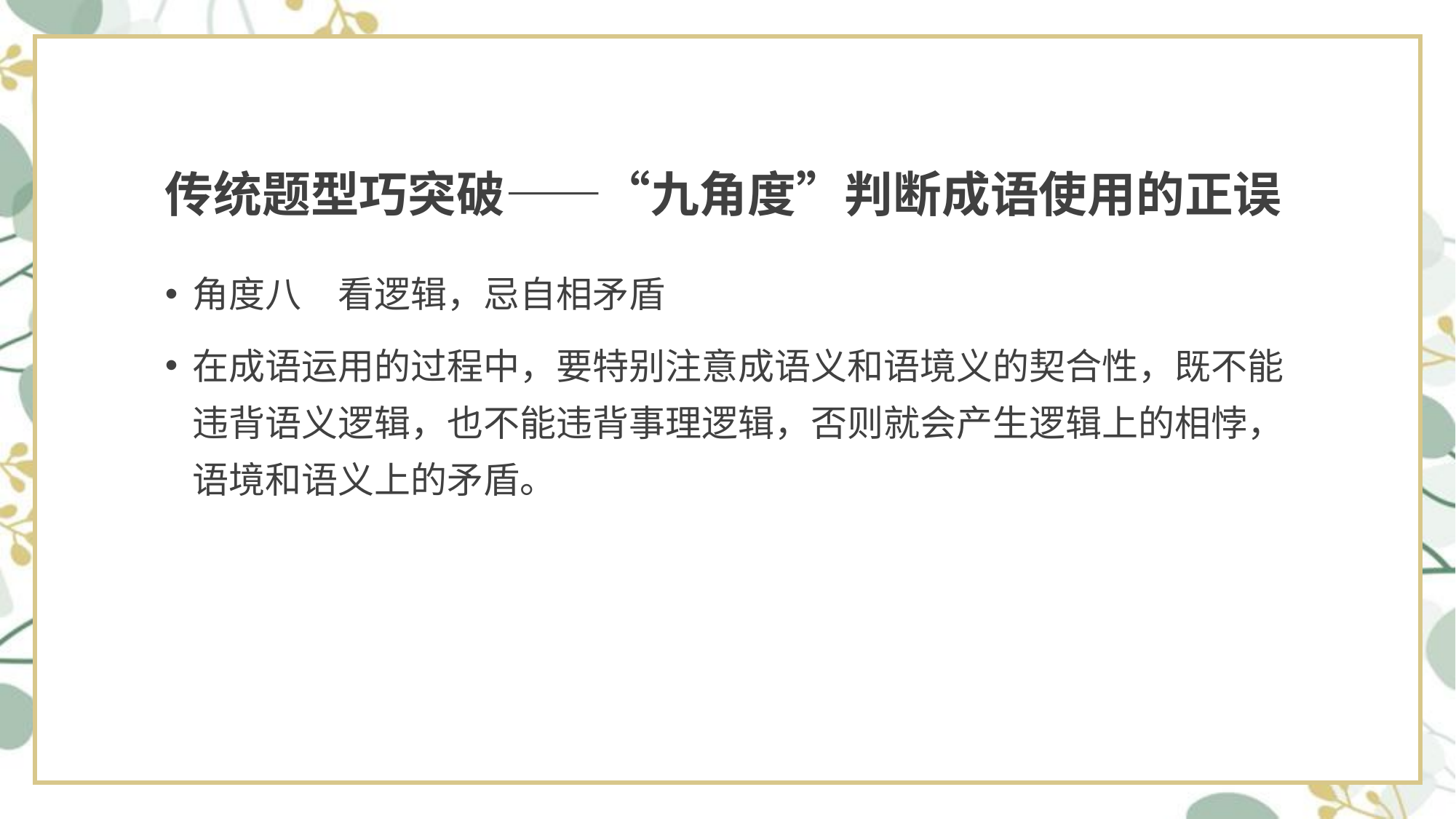

# 传统题型巧突破——“九角度”判断成语使用的正误
角度八　看逻辑，忌自相矛盾
在成语运用的过程中，要特别注意成语义和语境义的契合性，既不能违背语义逻辑，也不能违背事理逻辑，否则就会产生逻辑上的相悖，语境和语义上的矛盾。